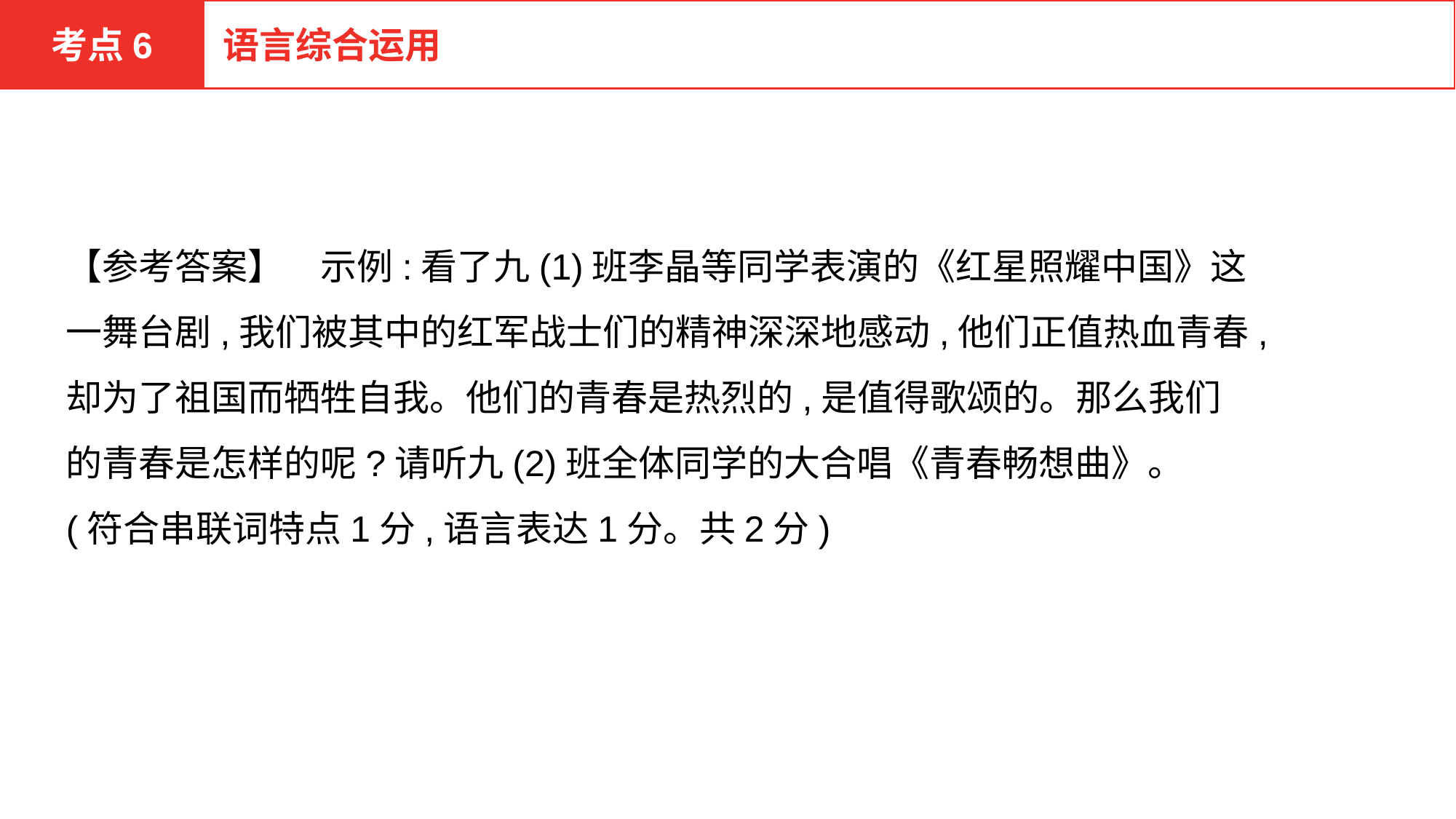

考点6
语言综合运用
【参考答案】　示例:看了九(1)班李晶等同学表演的《红星照耀中国》这一舞台剧,我们被其中的红军战士们的精神深深地感动,他们正值热血青春,却为了祖国而牺牲自我。他们的青春是热烈的,是值得歌颂的。那么我们的青春是怎样的呢?请听九(2)班全体同学的大合唱《青春畅想曲》。(符合串联词特点1分,语言表达1分。共2分)